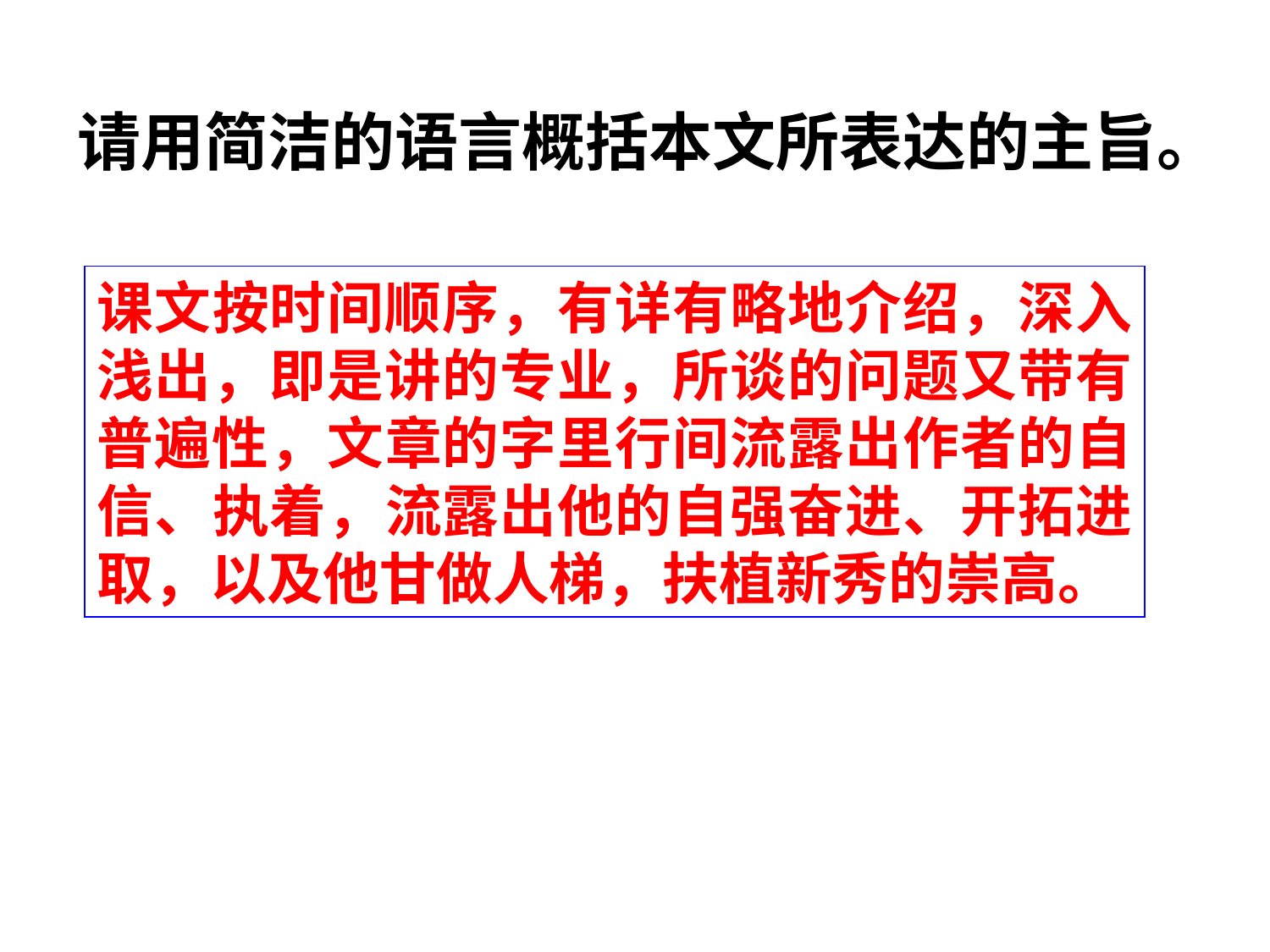

请用简洁的语言概括本文所表达的主旨。
课文按时间顺序，有详有略地介绍，深入浅出，即是讲的专业，所谈的问题又带有普遍性，文章的字里行间流露出作者的自信、执着，流露出他的自强奋进、开拓进取，以及他甘做人梯，扶植新秀的崇高。